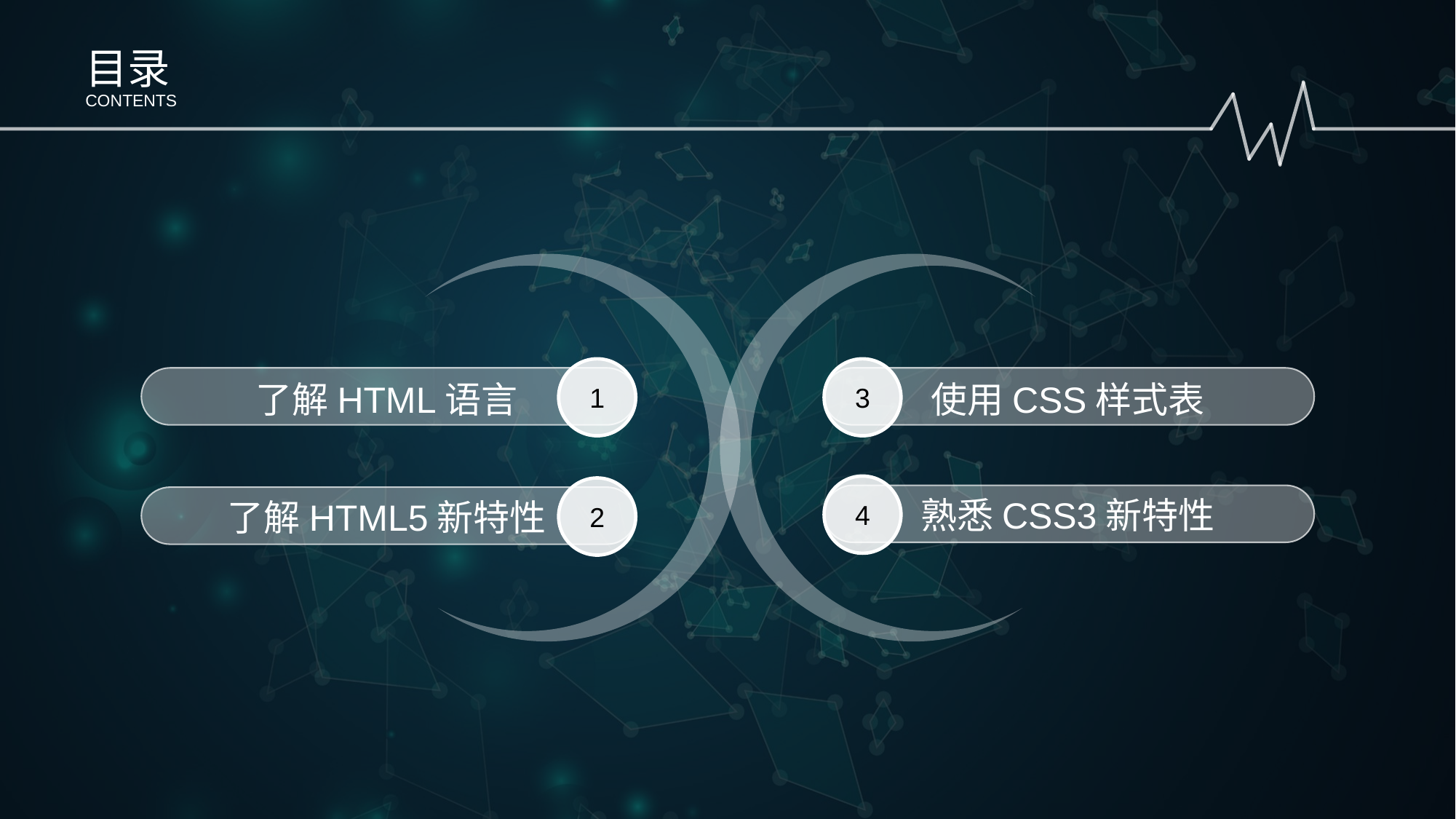

目录
CONTENTS

1

了解HTML语言
3

使用CSS样式表
4

熟悉CSS3新特性
2

了解HTML5新特性